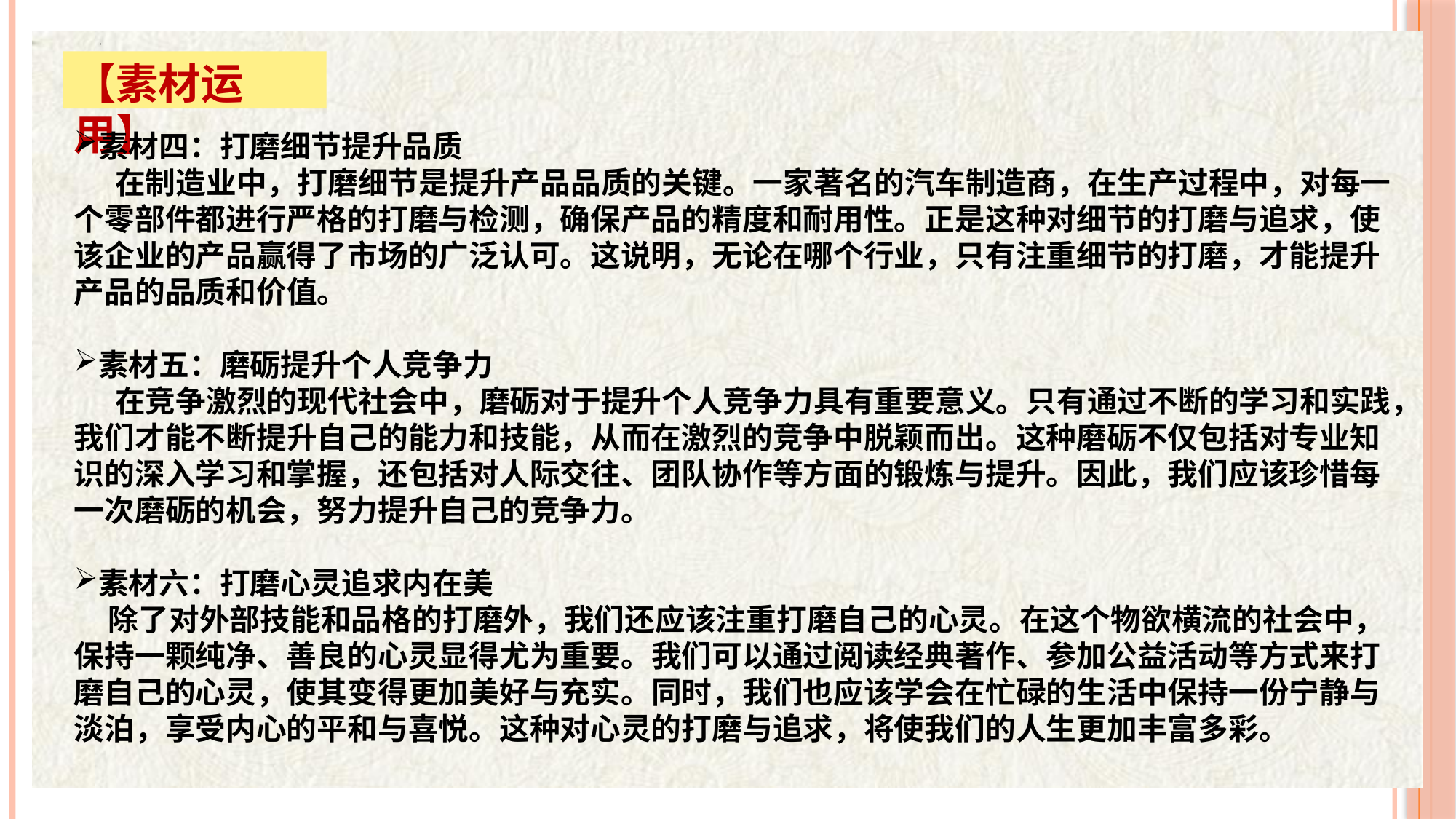

【素材运用】
素材四：打磨细节提升品质
     在制造业中，打磨细节是提升产品品质的关键。一家著名的汽车制造商，在生产过程中，对每一个零部件都进行严格的打磨与检测，确保产品的精度和耐用性。正是这种对细节的打磨与追求，使该企业的产品赢得了市场的广泛认可。这说明，无论在哪个行业，只有注重细节的打磨，才能提升产品的品质和价值。

素材五：磨砺提升个人竞争力
     在竞争激烈的现代社会中，磨砺对于提升个人竞争力具有重要意义。只有通过不断的学习和实践，我们才能不断提升自己的能力和技能，从而在激烈的竞争中脱颖而出。这种磨砺不仅包括对专业知识的深入学习和掌握，还包括对人际交往、团队协作等方面的锻炼与提升。因此，我们应该珍惜每一次磨砺的机会，努力提升自己的竞争力。

素材六：打磨心灵追求内在美
    除了对外部技能和品格的打磨外，我们还应该注重打磨自己的心灵。在这个物欲横流的社会中，保持一颗纯净、善良的心灵显得尤为重要。我们可以通过阅读经典著作、参加公益活动等方式来打磨自己的心灵，使其变得更加美好与充实。同时，我们也应该学会在忙碌的生活中保持一份宁静与淡泊，享受内心的平和与喜悦。这种对心灵的打磨与追求，将使我们的人生更加丰富多彩。